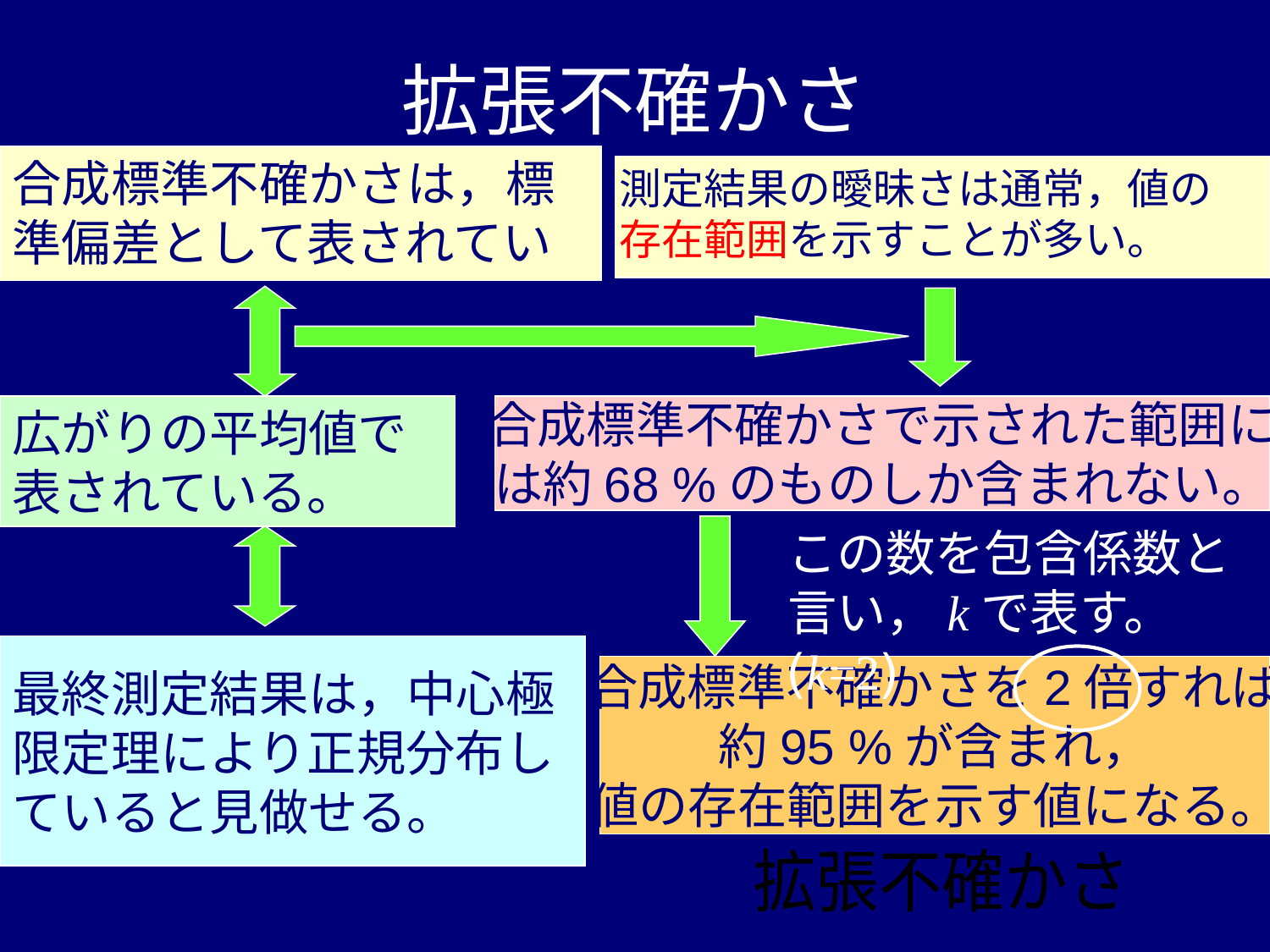

# 拡張不確かさ

合成標準不確かさは，標準偏差として表されている。
測定結果の曖昧さは通常，値の存在範囲を示すことが多い。

広がりの平均値で
表されている。
合成標準不確かさで示された範囲に
は約68 %のものしか含まれない。

この数を包含係数と言い，kで表す。(k=2)

最終測定結果は，中心極限定理により正規分布していると見做せる。
合成標準不確かさを2倍すれば
約95 %が含まれ，
値の存在範囲を示す値になる。
拡張不確かさ